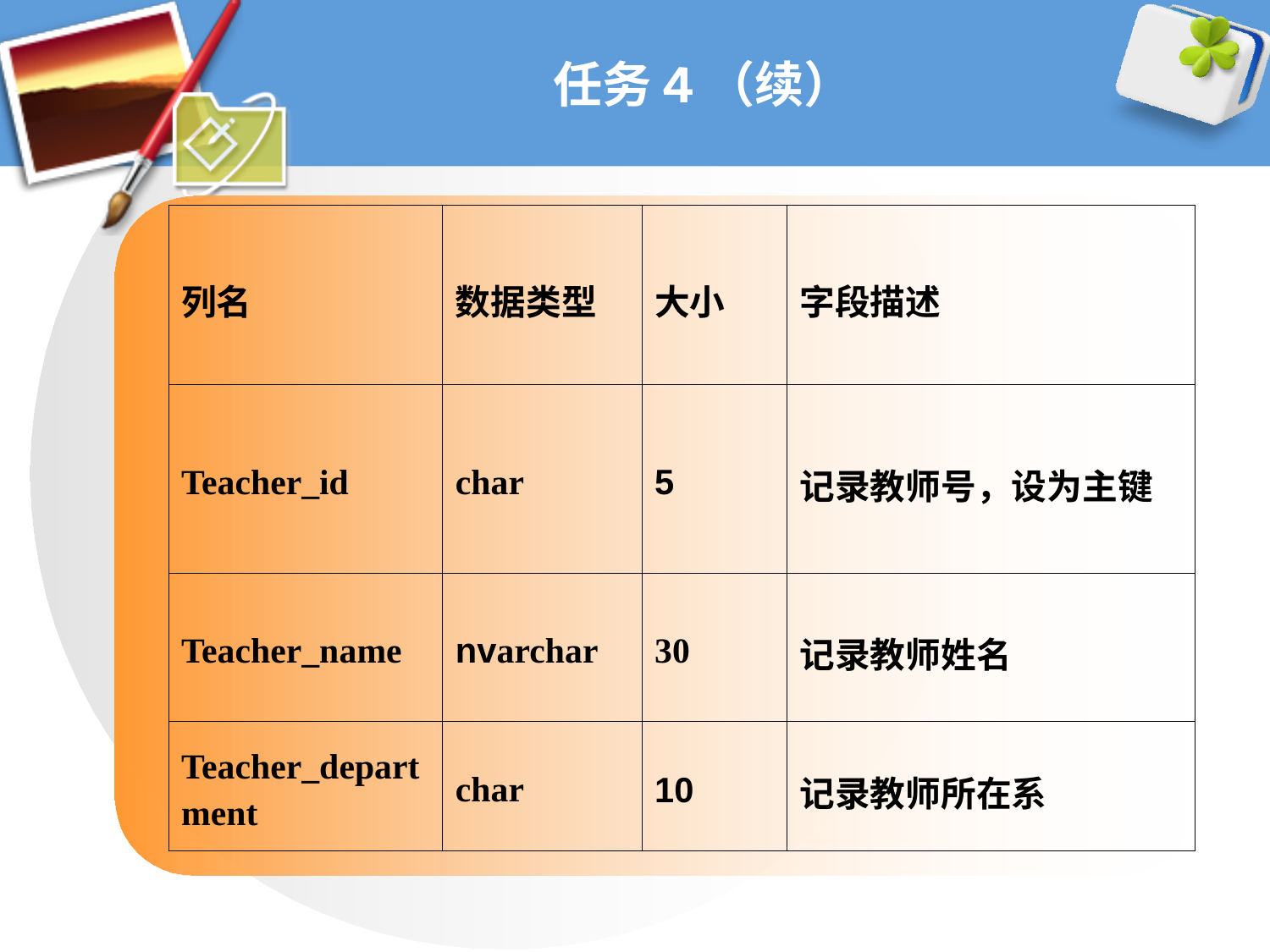

# 任务4（续）

| 列名 | 数据类型 | 大小 | 字段描述 |
| --- | --- | --- | --- |
| Teacher\_id | char | 5 | 记录教师号，设为主键 |
| Teacher\_name | nvarchar | 30 | 记录教师姓名 |
| Teacher\_department | char | 10 | 记录教师所在系 |